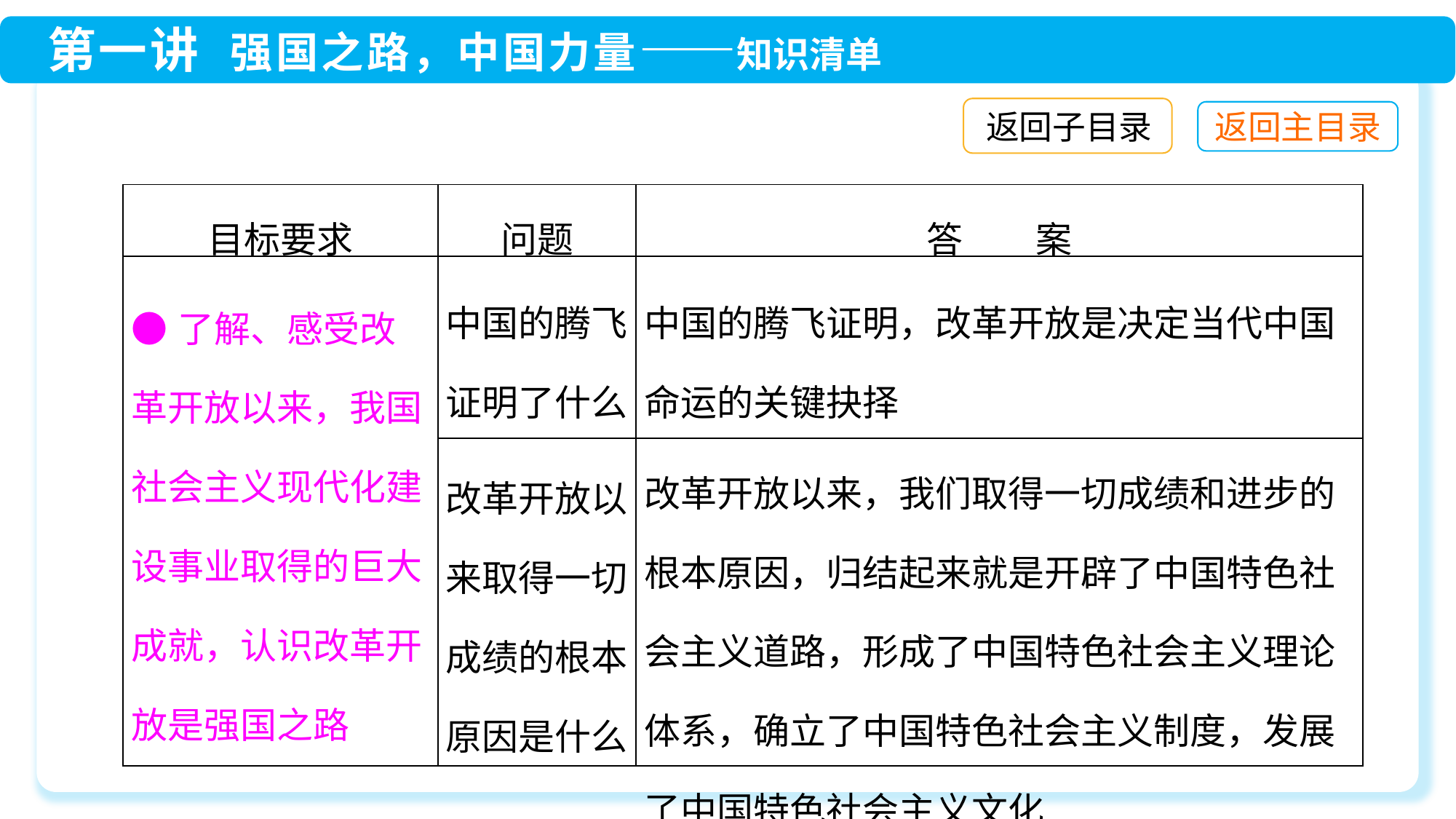

返回子目录
| 目标要求 | 问题 | 答　　案 |
| --- | --- | --- |
| ●了解、感受改革开放以来，我国社会主义现代化建设事业取得的巨大成就，认识改革开放是强国之路 | 中国的腾飞证明了什么 | 中国的腾飞证明，改革开放是决定当代中国命运的关键抉择 |
|  | 改革开放以来取得一切成绩的根本原因是什么 | 改革开放以来，我们取得一切成绩和进步的根本原因，归结起来就是开辟了中国特色社会主义道路，形成了中国特色社会主义理论体系，确立了中国特色社会主义制度，发展了中国特色社会主义文化 |